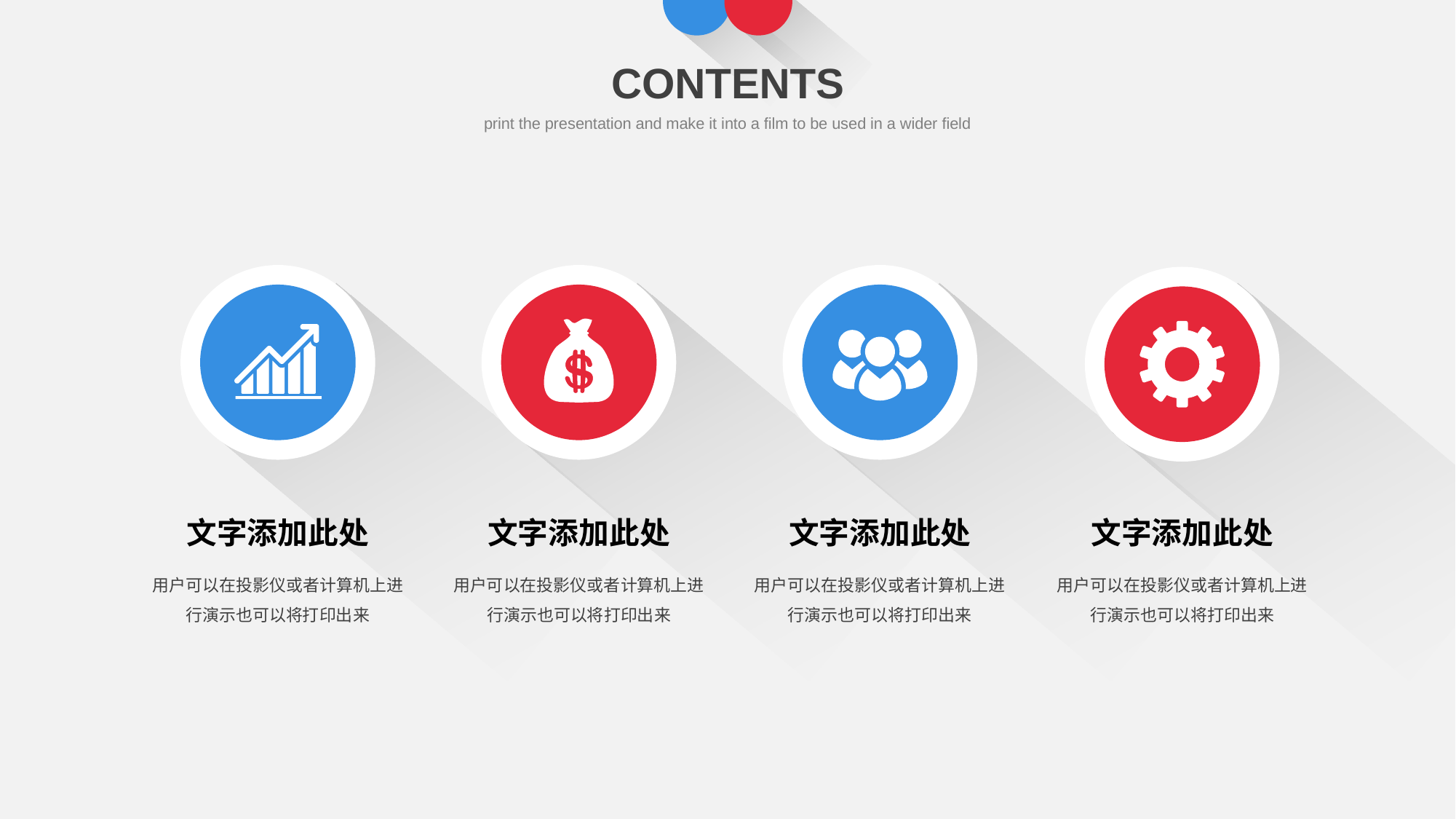

CONTENTS
print the presentation and make it into a film to be used in a wider field

文字添加此处
用户可以在投影仪或者计算机上进行演示也可以将打印出来
文字添加此处
用户可以在投影仪或者计算机上进行演示也可以将打印出来
文字添加此处
用户可以在投影仪或者计算机上进行演示也可以将打印出来
文字添加此处
用户可以在投影仪或者计算机上进行演示也可以将打印出来